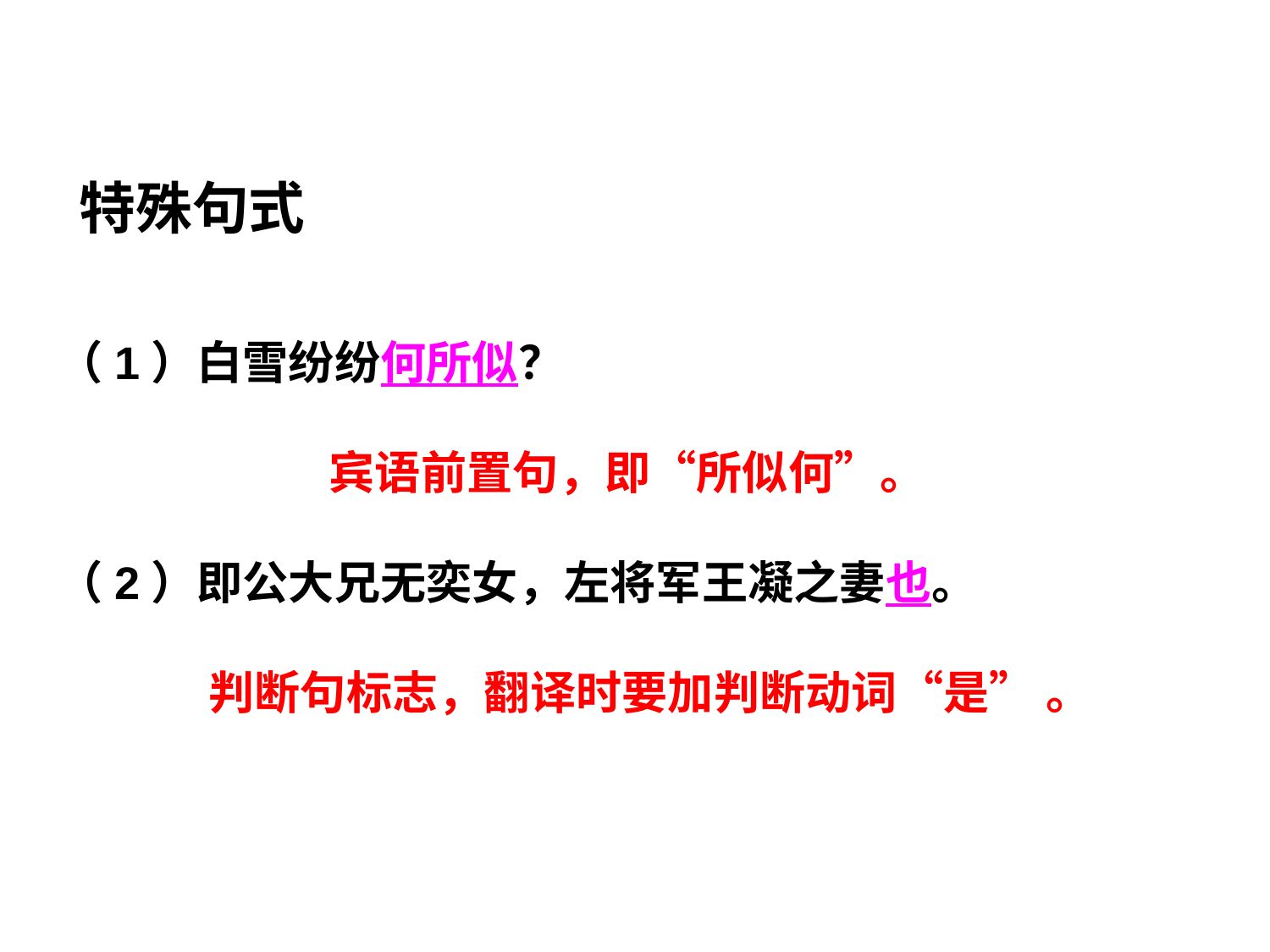

特殊句式
（1）白雪纷纷何所似？

（2）即公大兄无奕女，左将军王凝之妻也。
宾语前置句，即“所似何”。
判断句标志，翻译时要加判断动词“是” 。